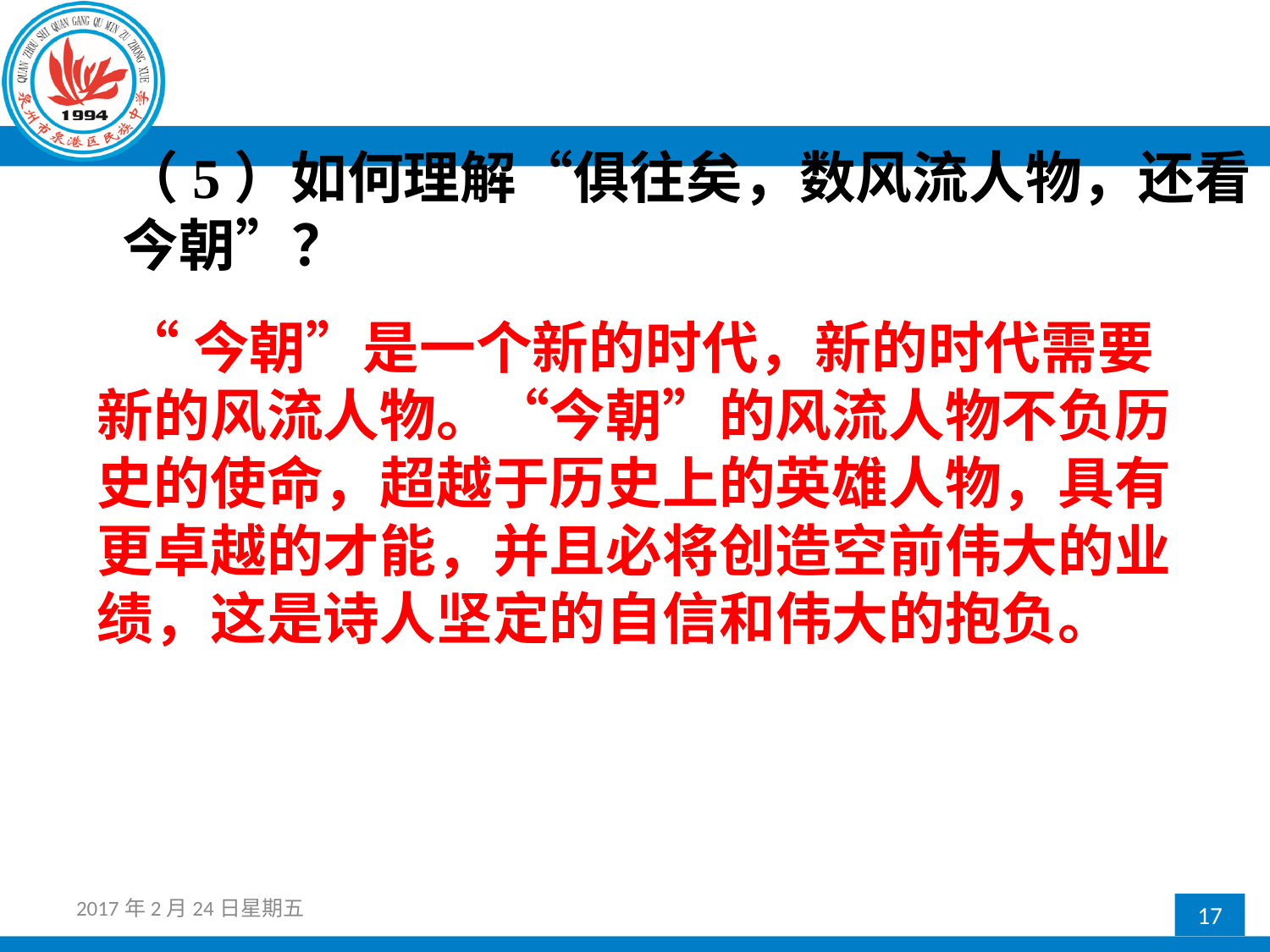

（5）如何理解“俱往矣，数风流人物，还看今朝”？

  “今朝”是一个新的时代，新的时代需要新的风流人物。“今朝”的风流人物不负历史的使命，超越于历史上的英雄人物，具有更卓越的才能，并且必将创造空前伟大的业绩，这是诗人坚定的自信和伟大的抱负。
2017年2月24日星期五